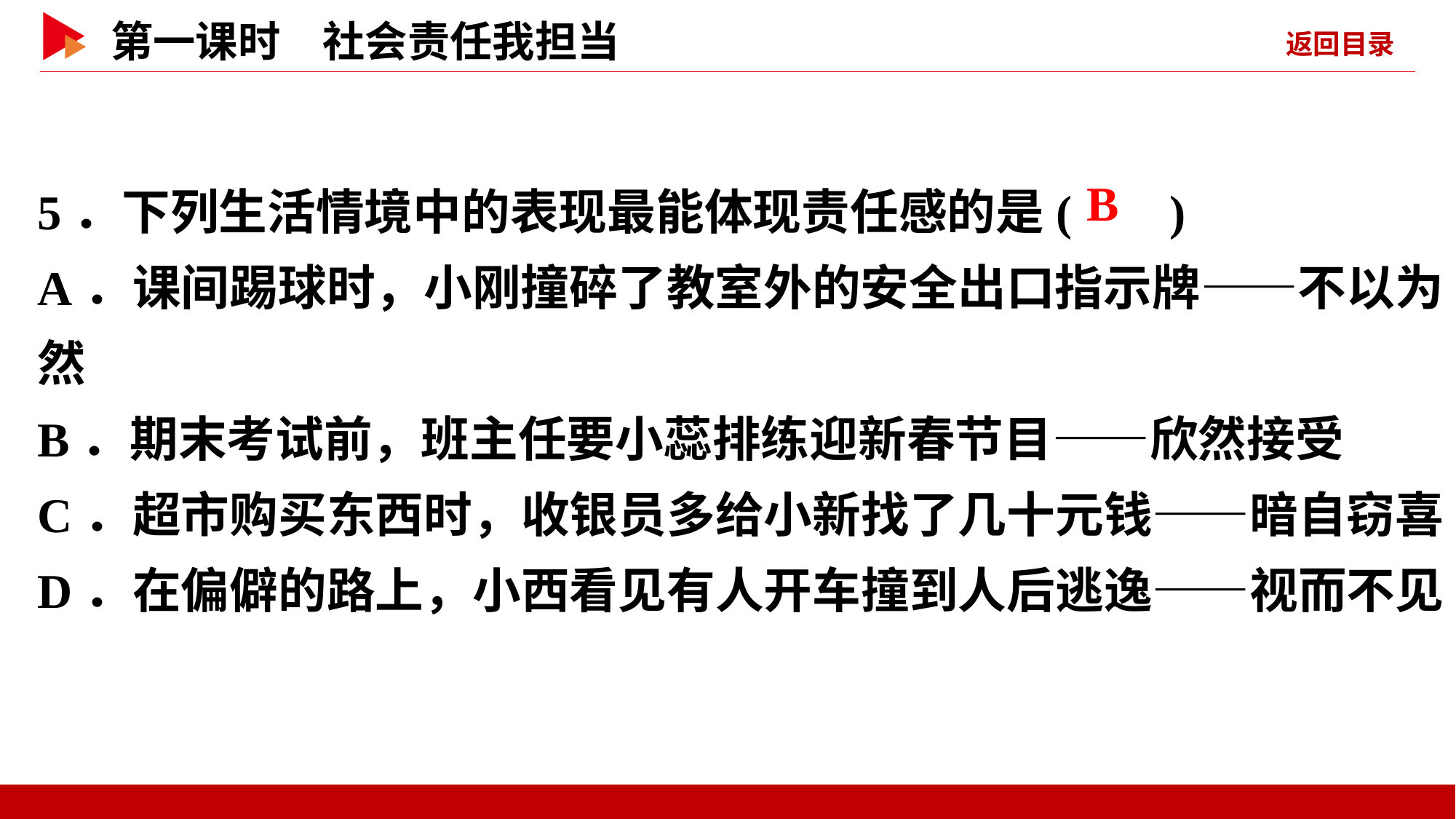

5．下列生活情境中的表现最能体现责任感的是(        )
A．课间踢球时，小刚撞碎了教室外的安全出口指示牌——不以为然
B．期末考试前，班主任要小蕊排练迎新春节目——欣然接受
C．超市购买东西时，收银员多给小新找了几十元钱——暗自窃喜
D．在偏僻的路上，小西看见有人开车撞到人后逃逸——视而不见
   B